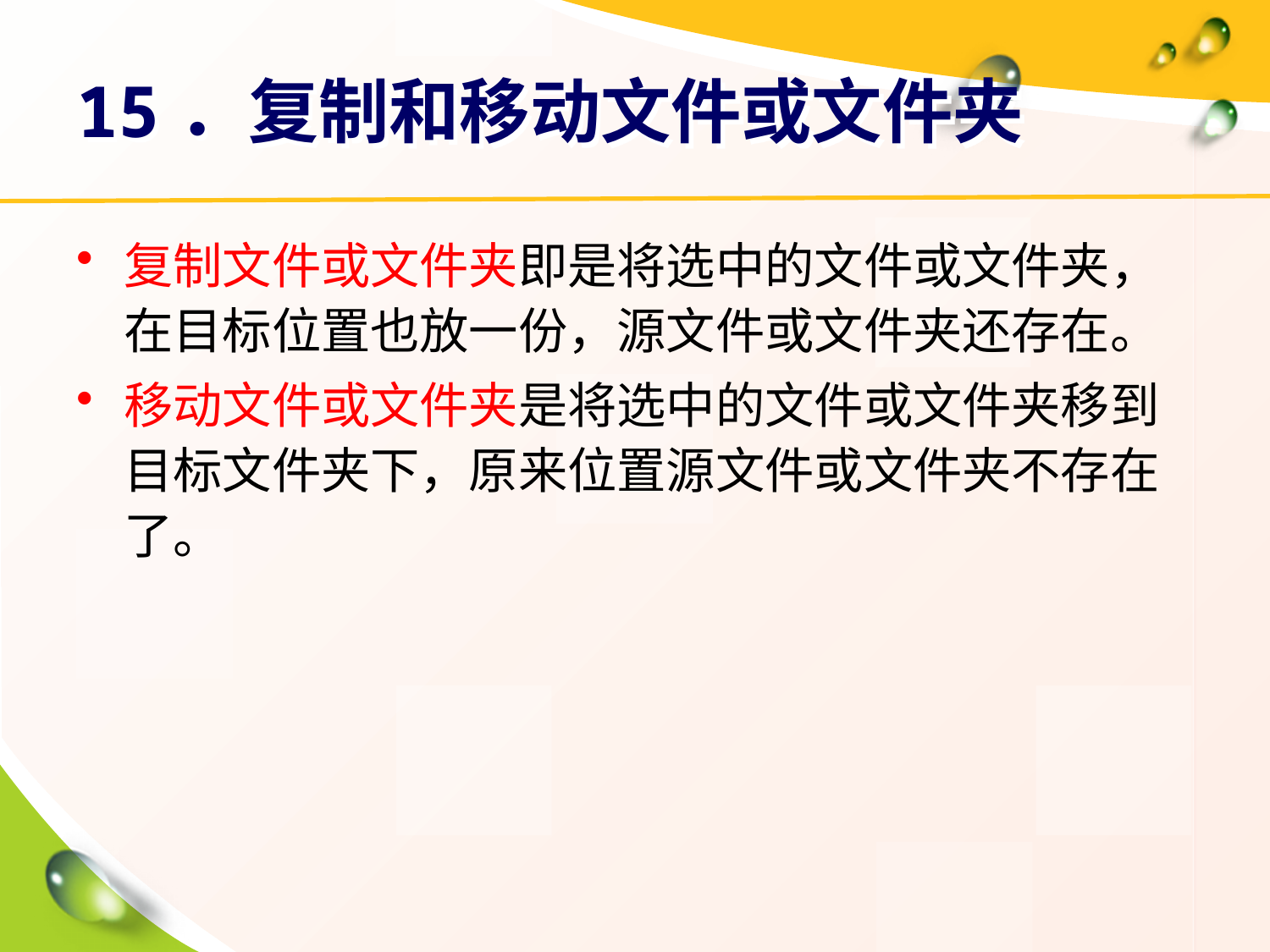

# 15．复制和移动文件或文件夹
复制文件或文件夹即是将选中的文件或文件夹，在目标位置也放一份，源文件或文件夹还存在。
移动文件或文件夹是将选中的文件或文件夹移到目标文件夹下，原来位置源文件或文件夹不存在了。